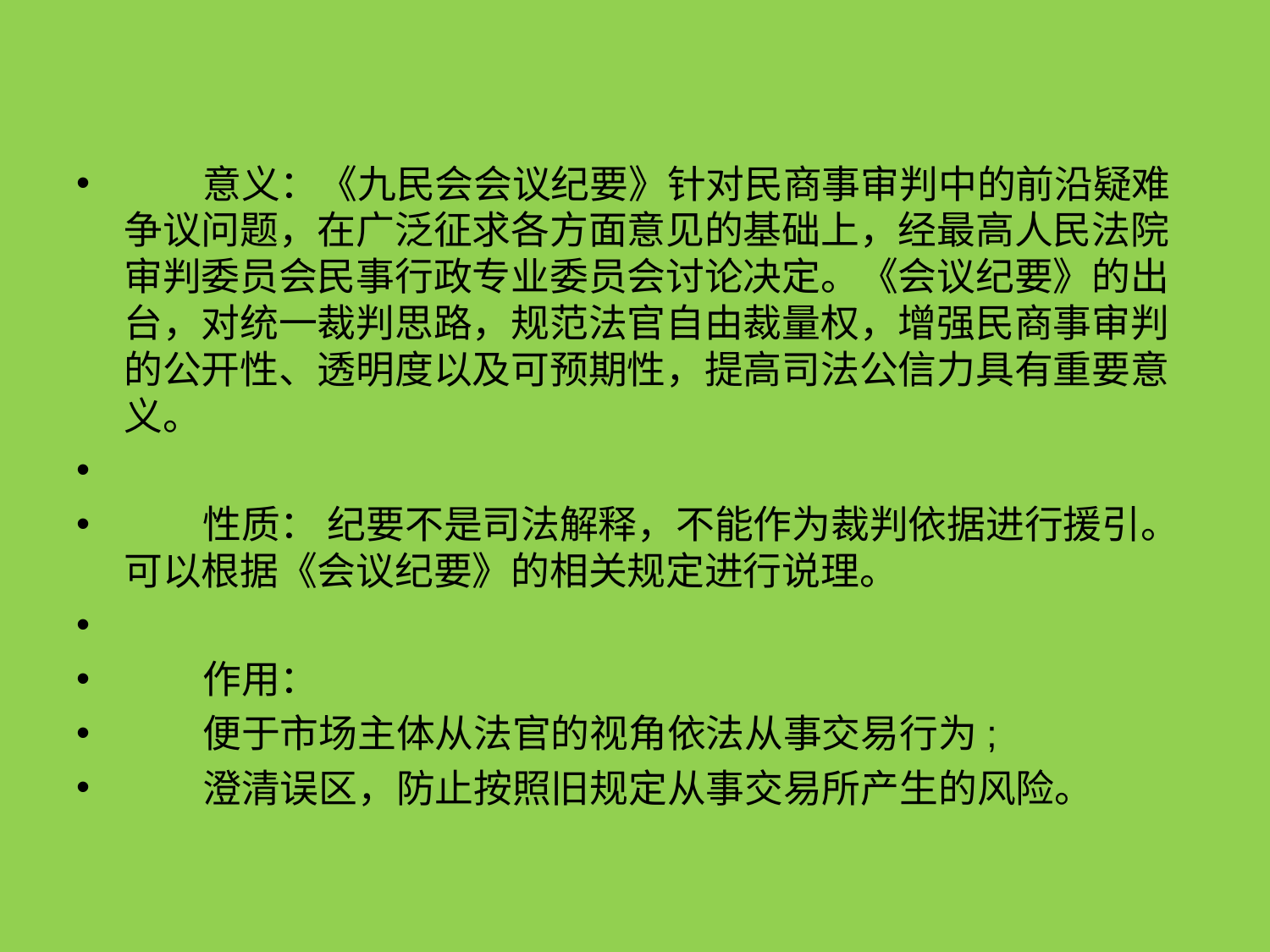

意义：《九民会会议纪要》针对民商事审判中的前沿疑难争议问题，在广泛征求各方面意见的基础上，经最高人民法院审判委员会民事行政专业委员会讨论决定。《会议纪要》的出台，对统一裁判思路，规范法官自由裁量权，增强民商事审判的公开性、透明度以及可预期性，提高司法公信力具有重要意义。

        性质： 纪要不是司法解释，不能作为裁判依据进行援引。可以根据《会议纪要》的相关规定进行说理。

        作用：
        便于市场主体从法官的视角依法从事交易行为;
        澄清误区，防止按照旧规定从事交易所产生的风险。